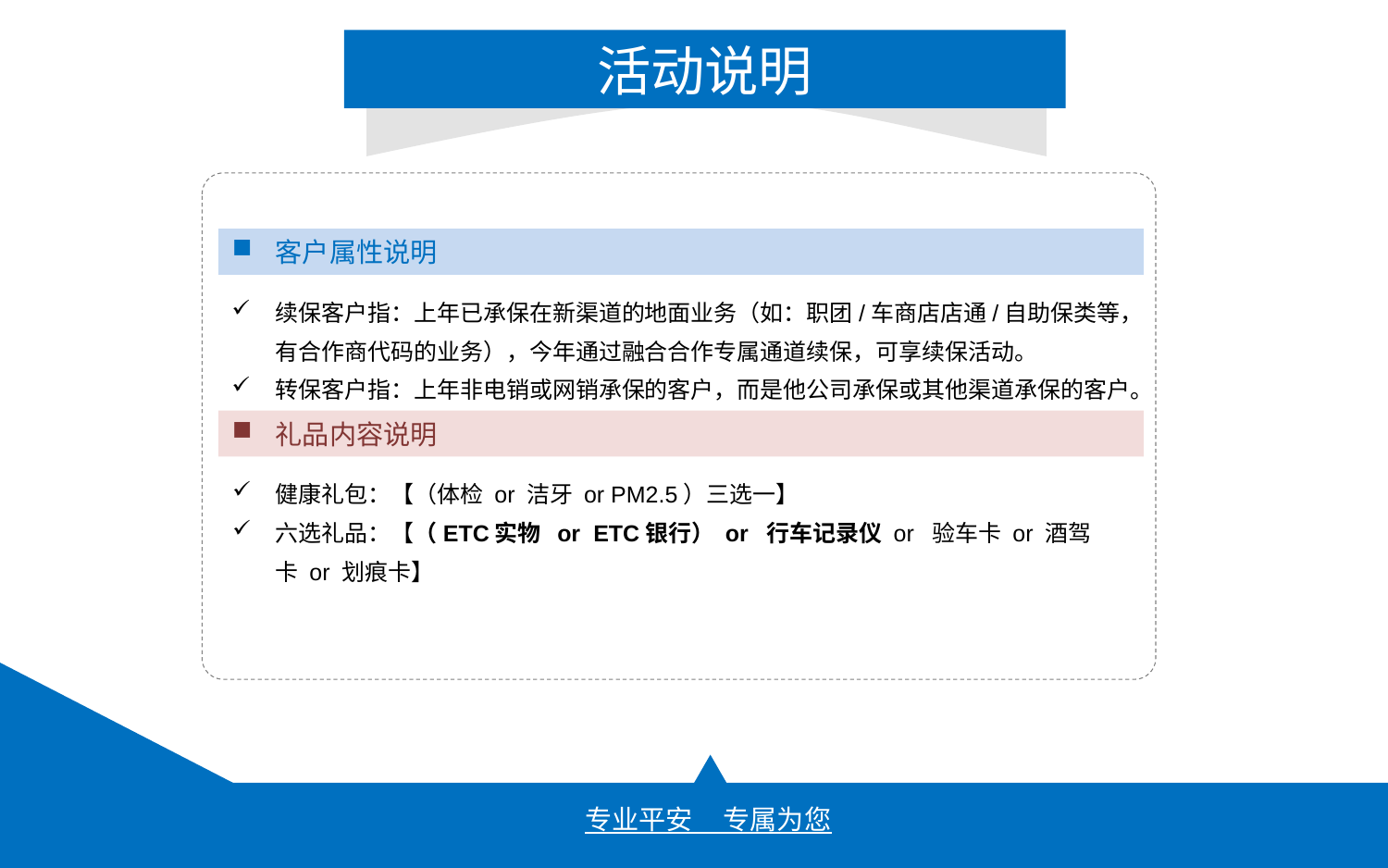

活动说明

客户属性说明
礼品内容说明
续保客户指：上年已承保在新渠道的地面业务（如：职团/车商店店通/自助保类等，有合作商代码的业务），今年通过融合合作专属通道续保，可享续保活动。
转保客户指：上年非电销或网销承保的客户，而是他公司承保或其他渠道承保的客户。
健康礼包：【（体检 or 洁牙 or PM2.5）三选一】
六选礼品：【（ETC实物  or  ETC银行） or  行车记录仪 or  验车卡 or 酒驾卡 or 划痕卡】

专业平安     专属为您